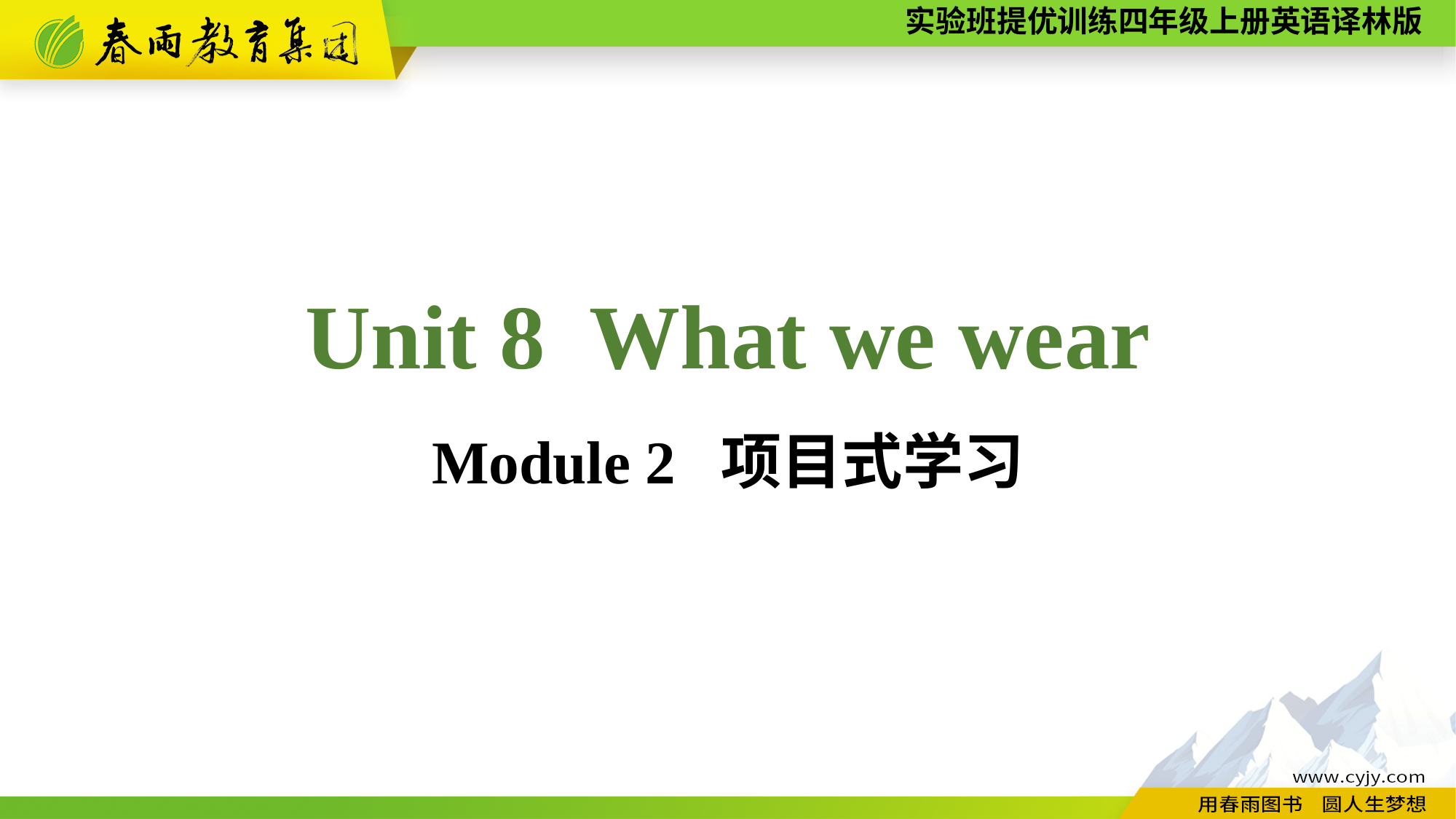

Unit 8  What we wear
Module 2  项目式学习